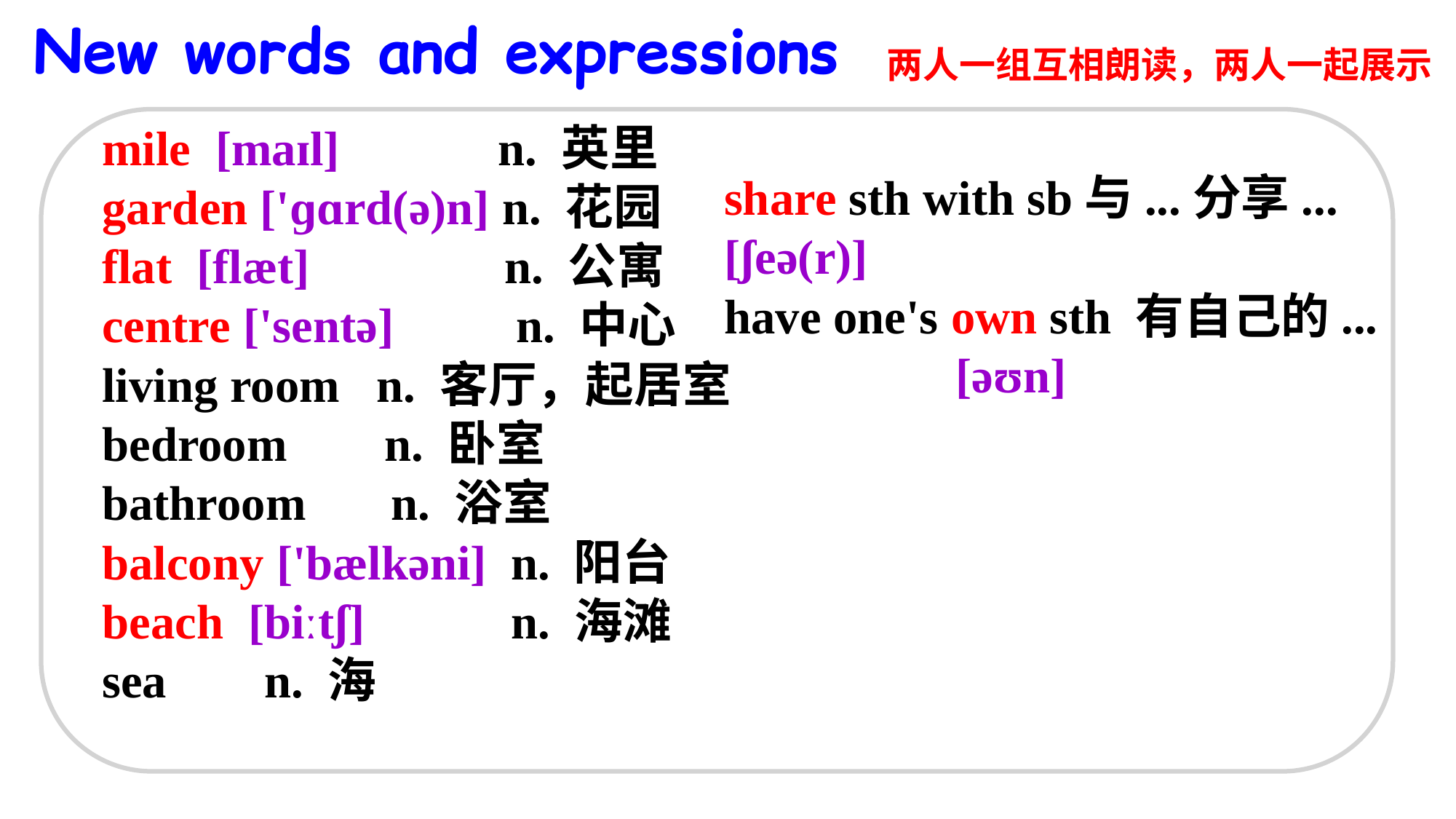

New words and expressions
两人一组互相朗读，两人一起展示

mile  [maɪl]             n. 英里
garden ['ɡɑrd(ə)n] n. 花园
flat  [flæt]                n. 公寓
centre ['sentə]          n. 中心
living room   n. 客厅，起居室
bedroom        n. 卧室
bathroom       n. 浴室
balcony ['bælkəni]  n. 阳台
beach  [biːtʃ]            n. 海滩
sea        n. 海

share sth with sb与...分享...
[ʃeə(r)]
have one's own sth 有自己的...
                   [əʊn]